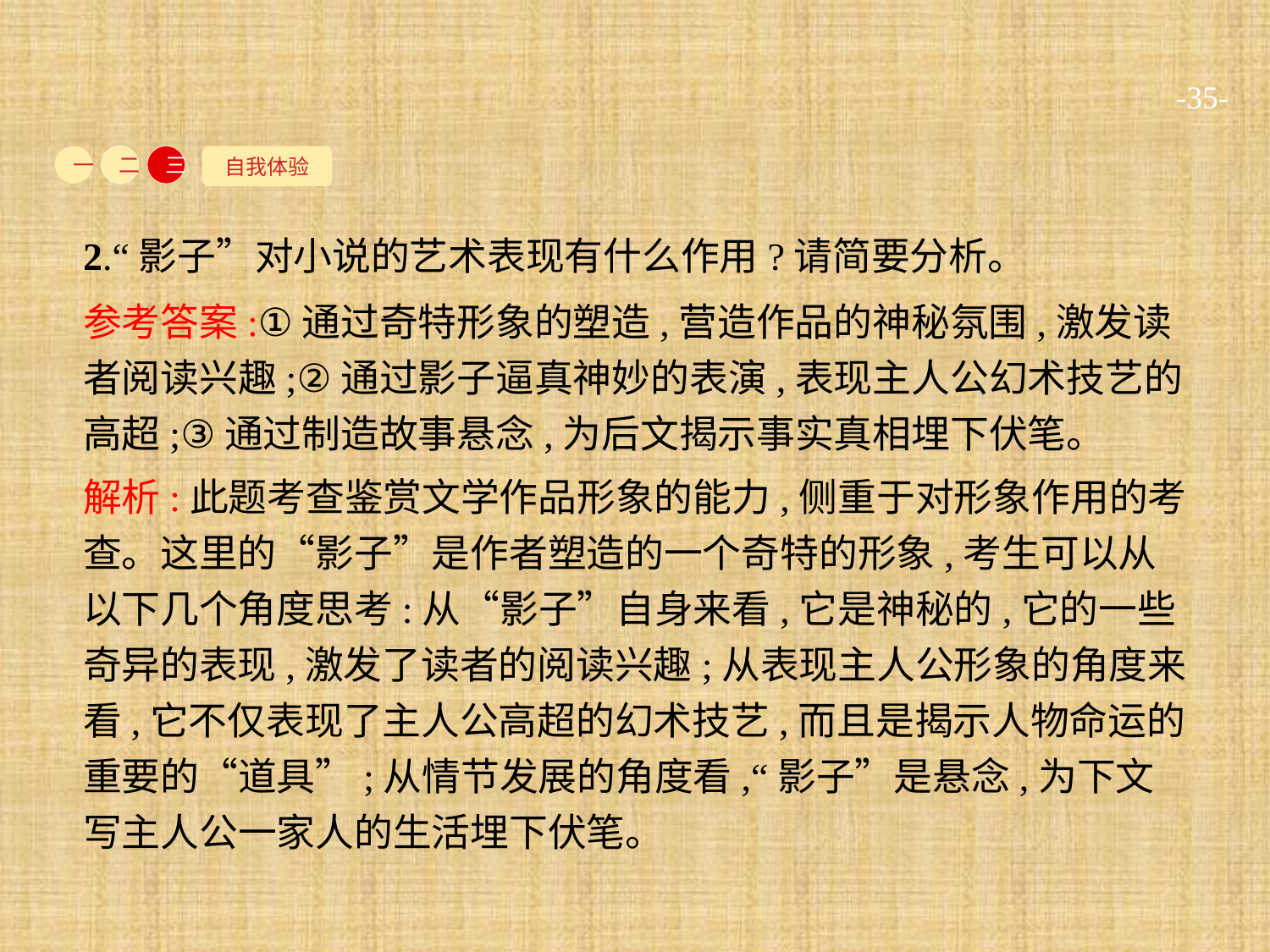

-35-
自我体验
一
二
三
2.“影子”对小说的艺术表现有什么作用?请简要分析。
参考答案:①通过奇特形象的塑造,营造作品的神秘氛围,激发读者阅读兴趣;②通过影子逼真神妙的表演,表现主人公幻术技艺的高超;③通过制造故事悬念,为后文揭示事实真相埋下伏笔。
解析:此题考查鉴赏文学作品形象的能力,侧重于对形象作用的考查。这里的“影子”是作者塑造的一个奇特的形象,考生可以从以下几个角度思考:从“影子”自身来看,它是神秘的,它的一些奇异的表现,激发了读者的阅读兴趣;从表现主人公形象的角度来看,它不仅表现了主人公高超的幻术技艺,而且是揭示人物命运的重要的“道具”;从情节发展的角度看,“影子”是悬念,为下文写主人公一家人的生活埋下伏笔。